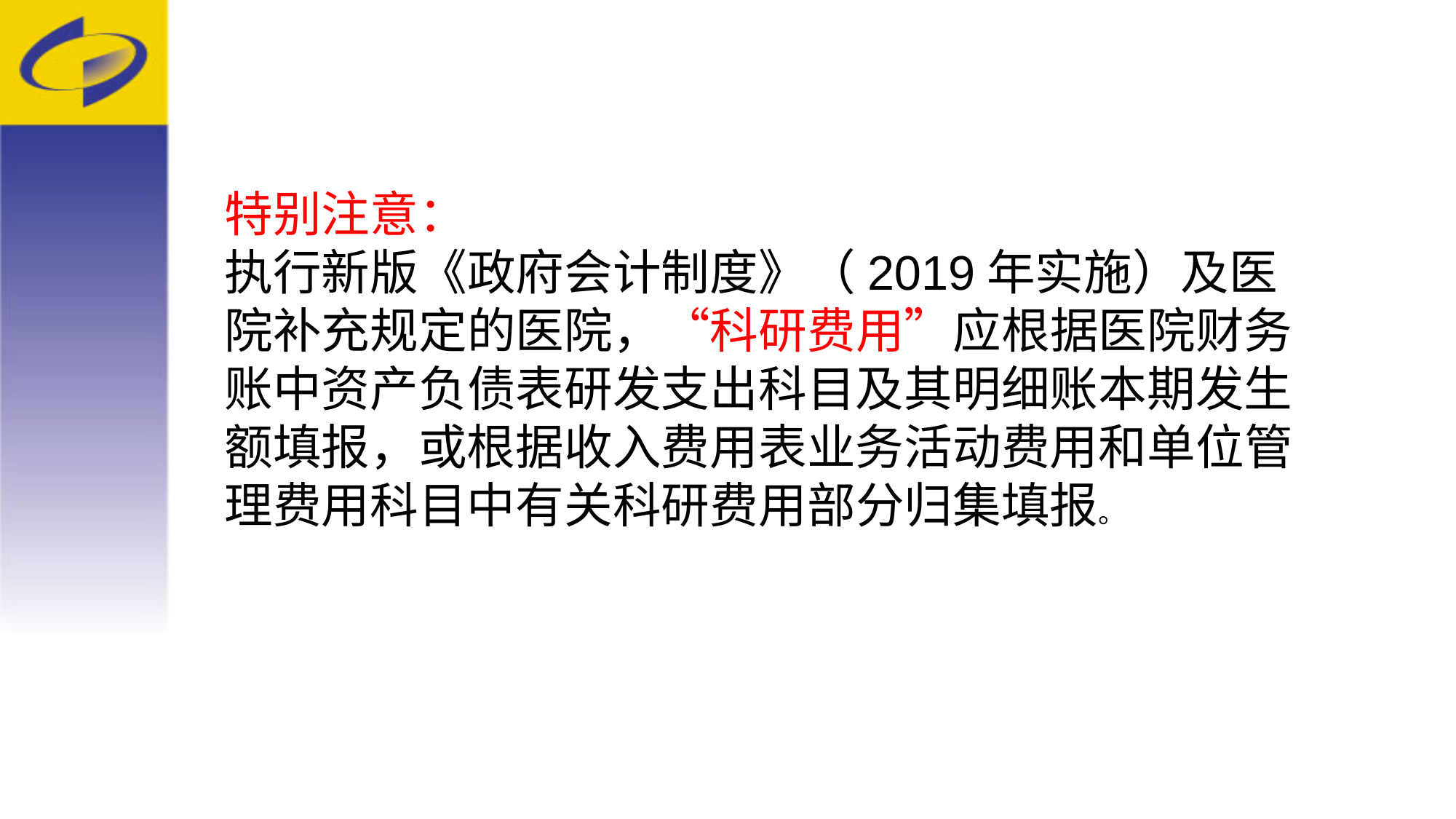

特别注意：
执行新版《政府会计制度》（2019年实施）及医院补充规定的医院，“科研费用”应根据医院财务账中资产负债表研发支出科目及其明细账本期发生额填报，或根据收入费用表业务活动费用和单位管理费用科目中有关科研费用部分归集填报。